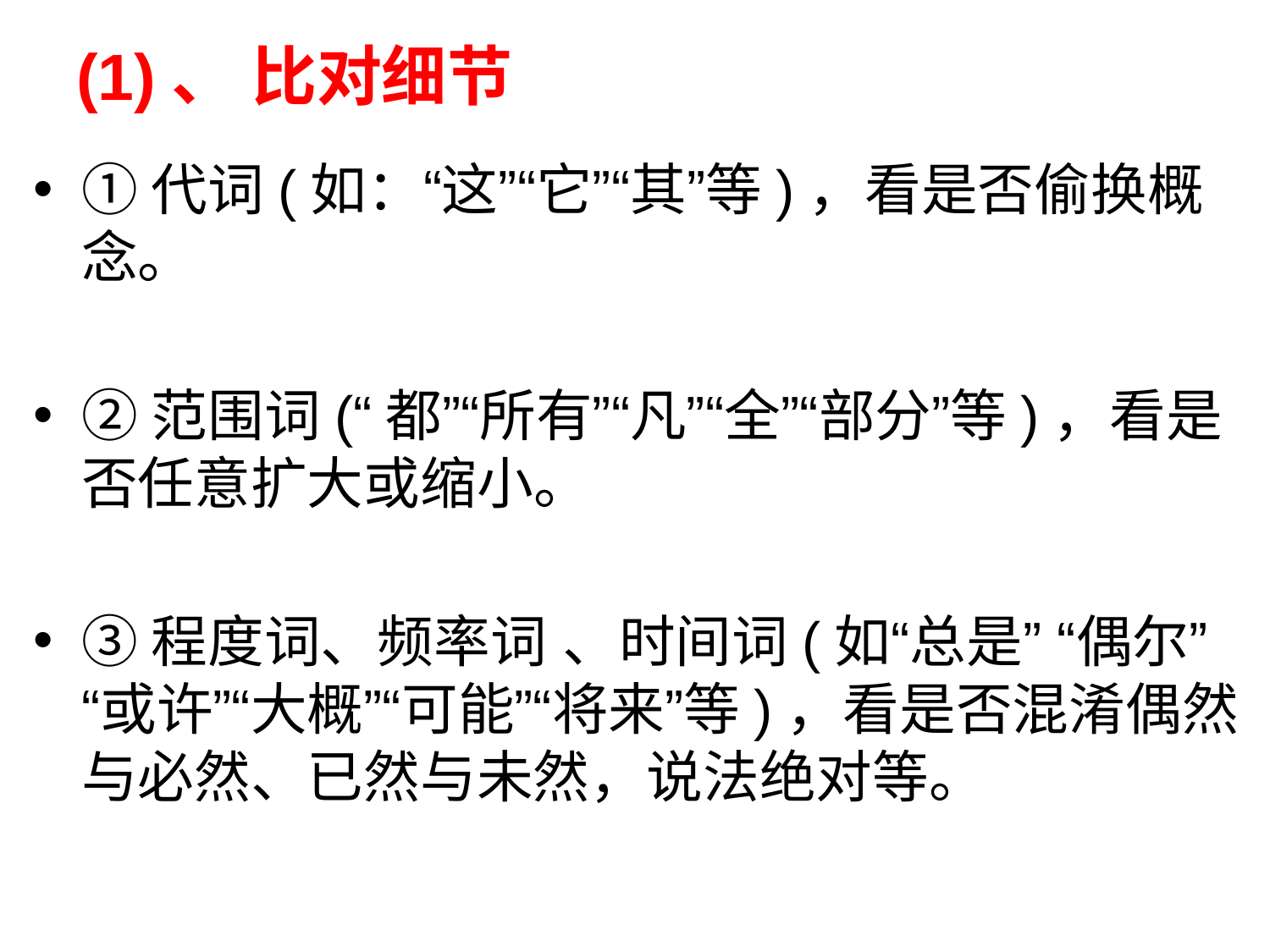

# (1)、 比对细节
①代词(如：“这”“它”“其”等)，看是否偷换概念。

②范围词(“都”“所有”“凡”“全”“部分”等)，看是否任意扩大或缩小。

③程度词、频率词 、时间词(如“总是” “偶尔”“或许”“大概”“可能”“将来”等)，看是否混淆偶然与必然、已然与未然，说法绝对等。